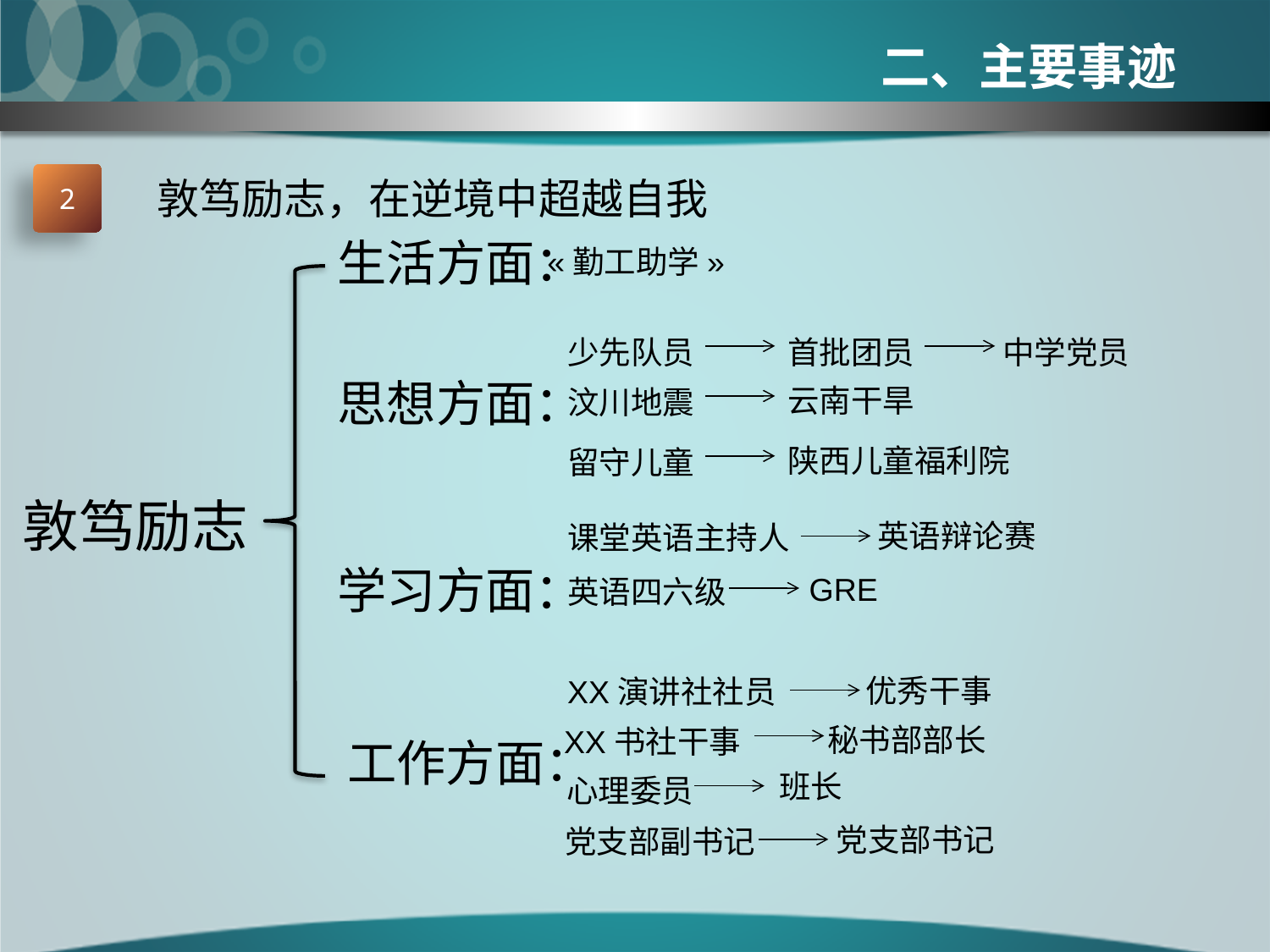

二、主要事迹
2
敦笃励志，在逆境中超越自我
生活方面：
«勤工助学»

少先队员
首批团员
中学党员
思想方面：
云南干旱
汶川地震
陕西儿童福利院
留守儿童
敦笃励志
英语辩论赛
课堂英语主持人
学习方面：
GRE
英语四六级
优秀干事
XX演讲社社员
秘书部部长
XX书社干事
工作方面：
班长
心理委员
党支部书记
党支部副书记